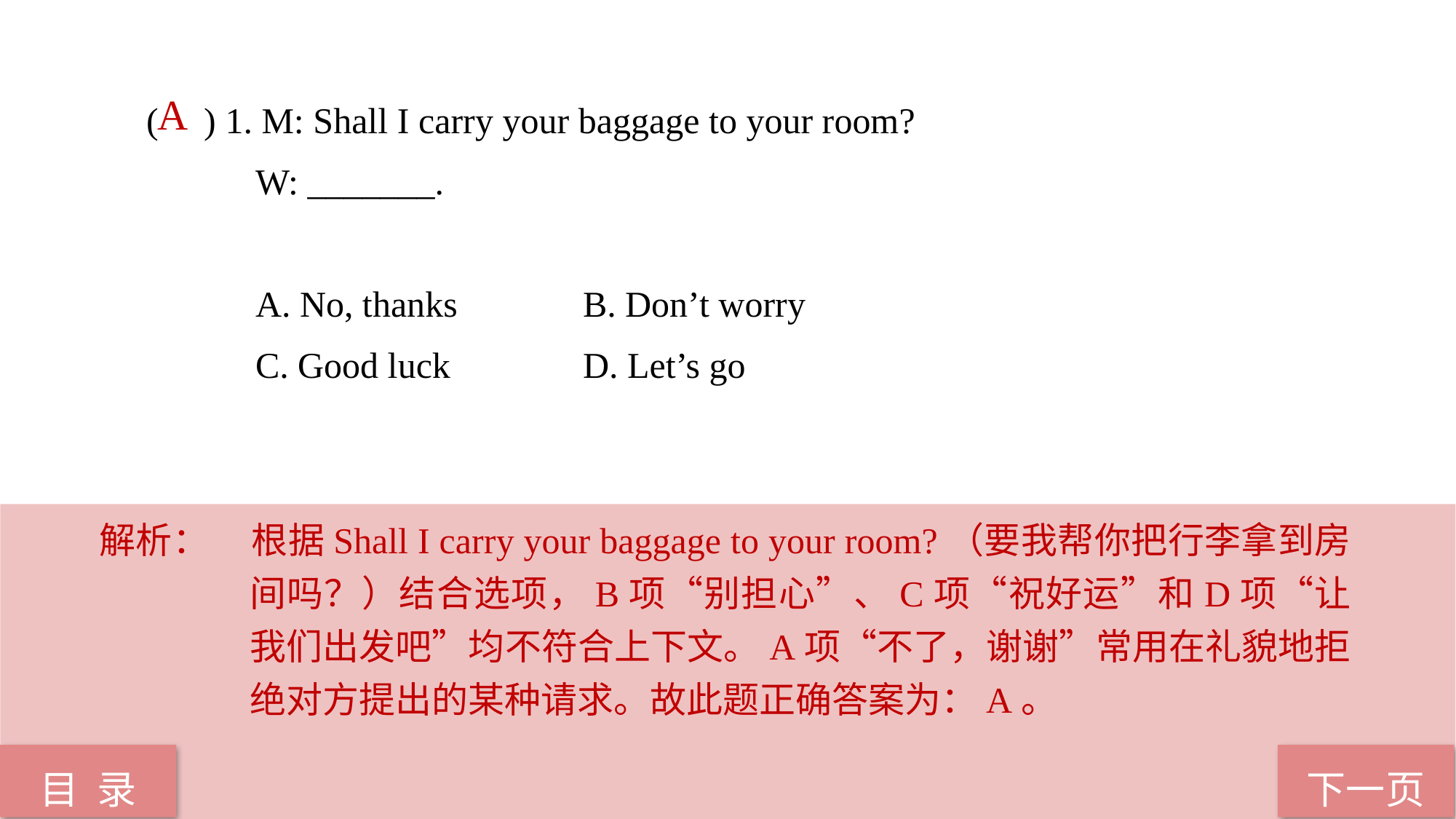

(     ) 1. M: Shall I carry your baggage to your room?
W: _______.

	A. No, thanks 		B. Don’t worry
	C. Good luck 		D. Let’s go
A
解析：	根据Shall I carry your baggage to your room?（要我帮你把行李拿到房间吗？）结合选项，B项“别担心”、C项“祝好运”和D项“让我们出发吧”均不符合上下文。A项“不了，谢谢”常用在礼貌地拒绝对方提出的某种请求。故此题正确答案为：A。